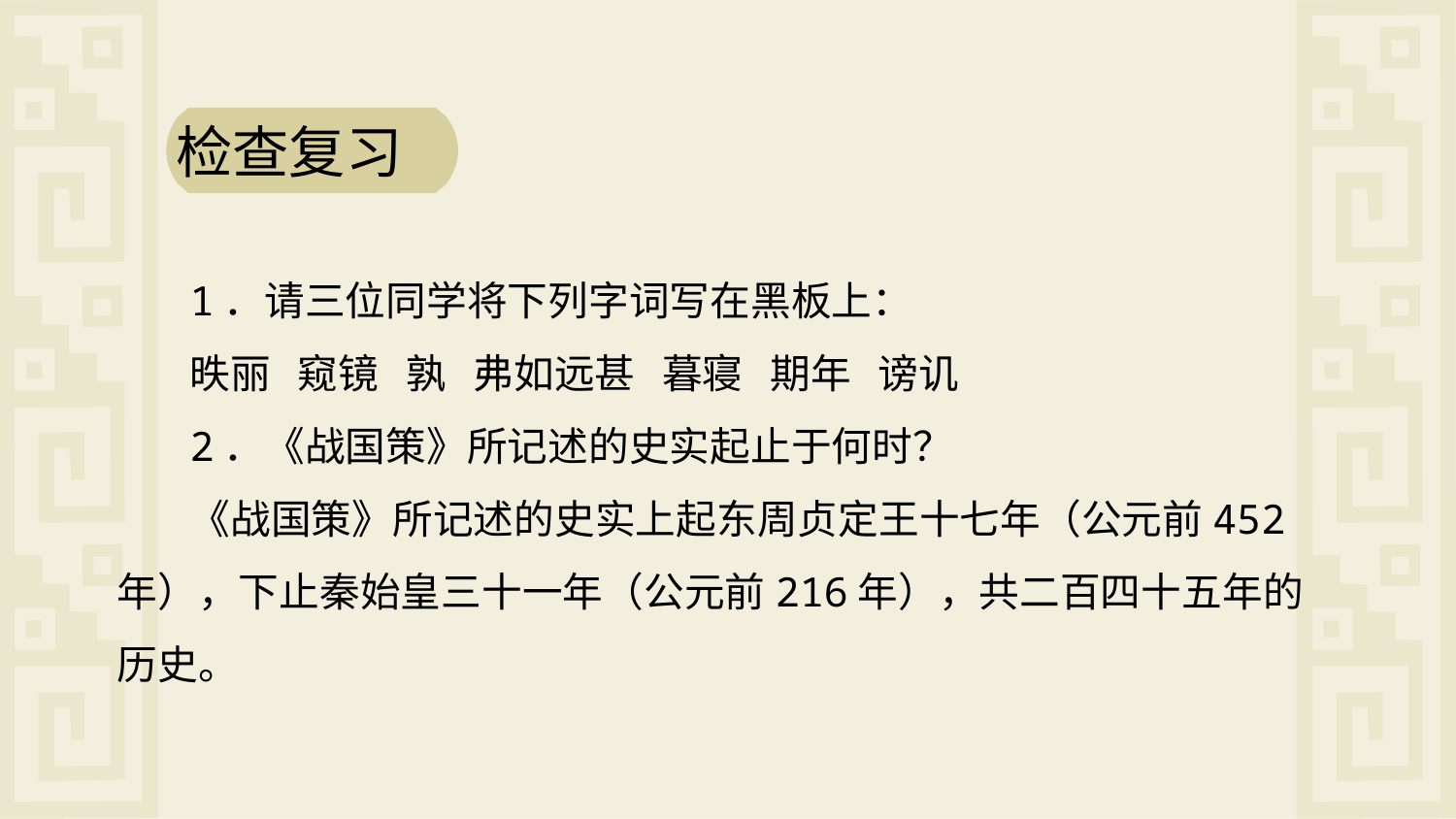

检查复习
1．请三位同学将下列字词写在黑板上：
昳丽   窥镜   孰   弗如远甚   暮寝   期年   谤讥
2．《战国策》所记述的史实起止于何时？
《战国策》所记述的史实上起东周贞定王十七年（公元前452年），下止秦始皇三十一年（公元前216年），共二百四十五年的历史。